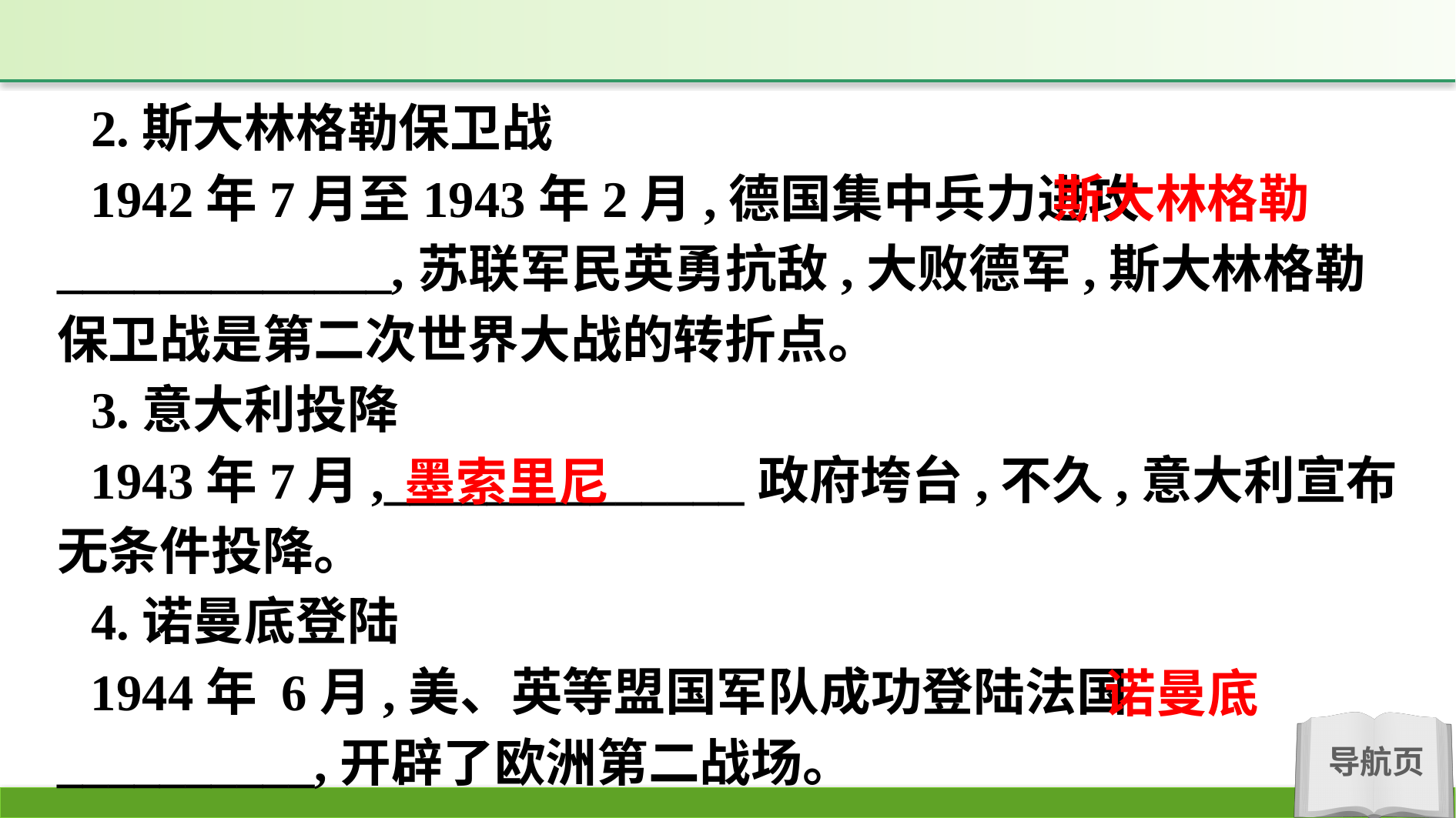

2.斯大林格勒保卫战
1942年7月至1943年2月,德国集中兵力进攻_____________,苏联军民英勇抗敌,大败德军,斯大林格勒保卫战是第二次世界大战的转折点。
3.意大利投降
1943年7月,______________政府垮台,不久,意大利宣布无条件投降。
4.诺曼底登陆
1944年 6月,美、英等盟国军队成功登陆法国__________,开辟了欧洲第二战场。
斯大林格勒
墨索里尼
诺曼底